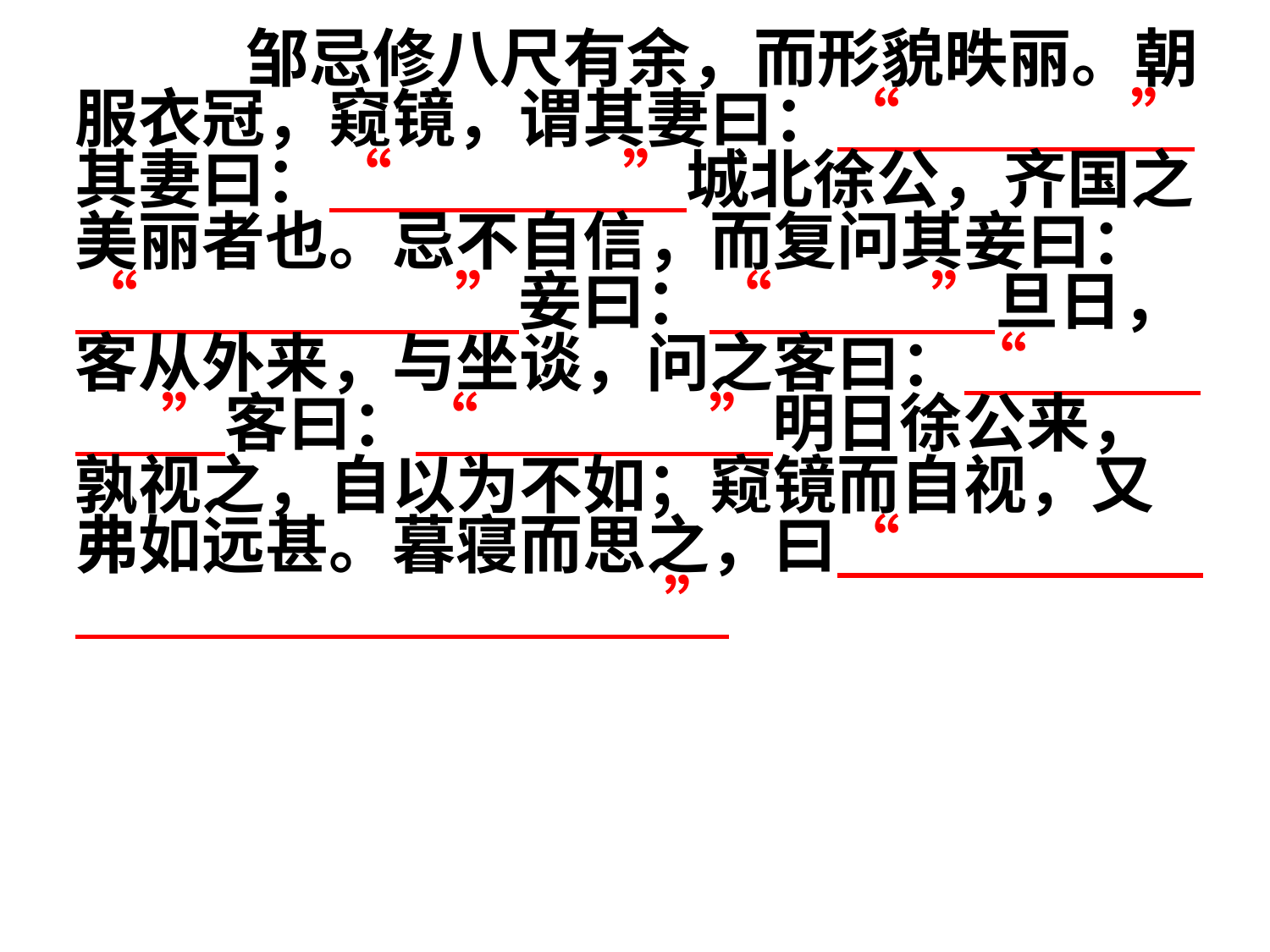

邹忌修八尺有余，而形貌昳丽。朝服衣冠，窥镜，谓其妻曰：“                ”其妻曰：“                ”城北徐公，齐国之美丽者也。忌不自信，而复问其妾曰：“                      ”妾曰：“           ”旦日，客从外来，与坐谈，问之客曰：“                   ”客曰：“                ”明日徐公来，孰视之，自以为不如；窥镜而自视，又弗如远甚。暮寝而思之，曰“                                                               ”

#